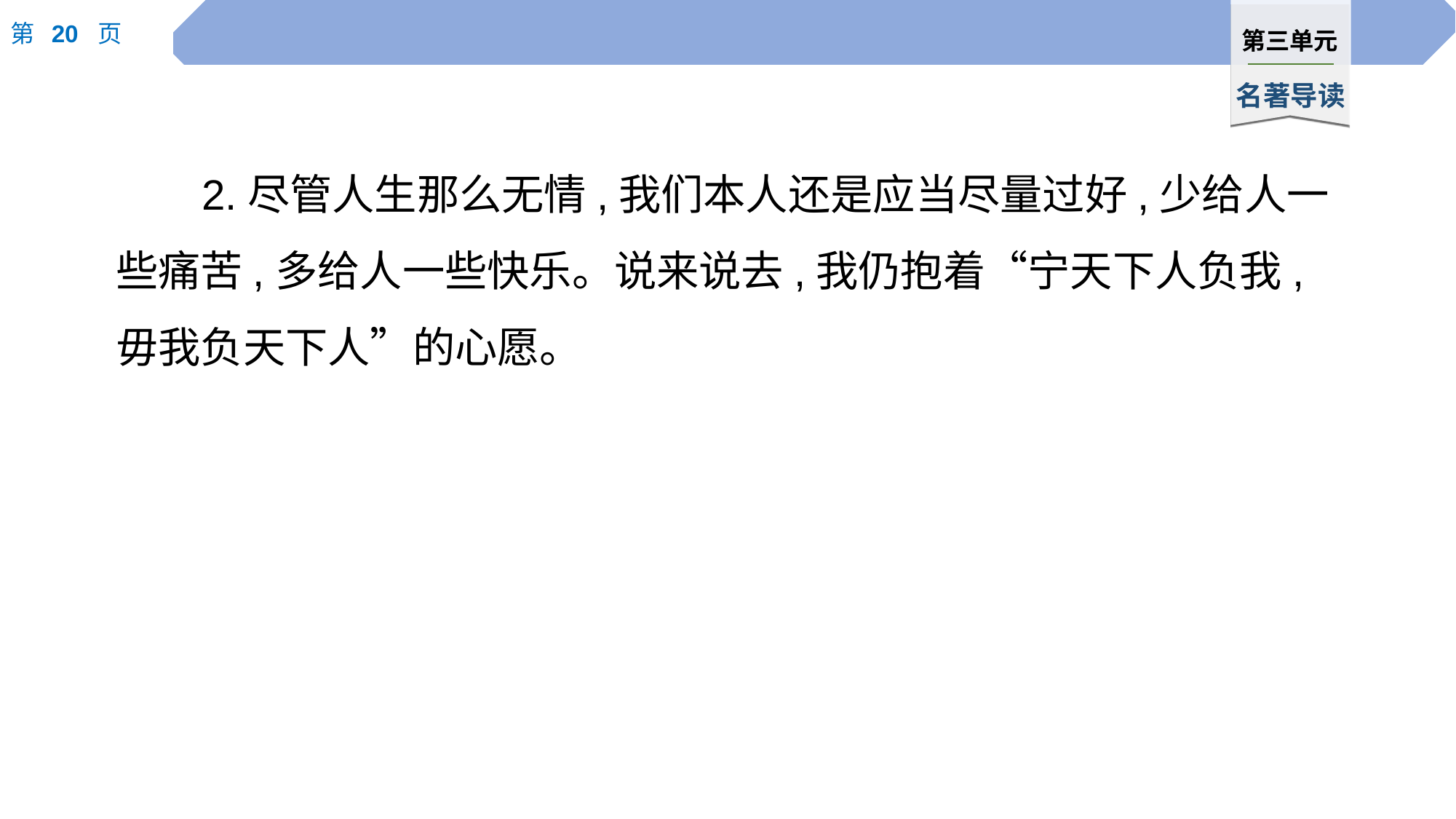

2.尽管人生那么无情,我们本人还是应当尽量过好,少给人一些痛苦,多给人一些快乐。说来说去,我仍抱着“宁天下人负我,毋我负天下人”的心愿。